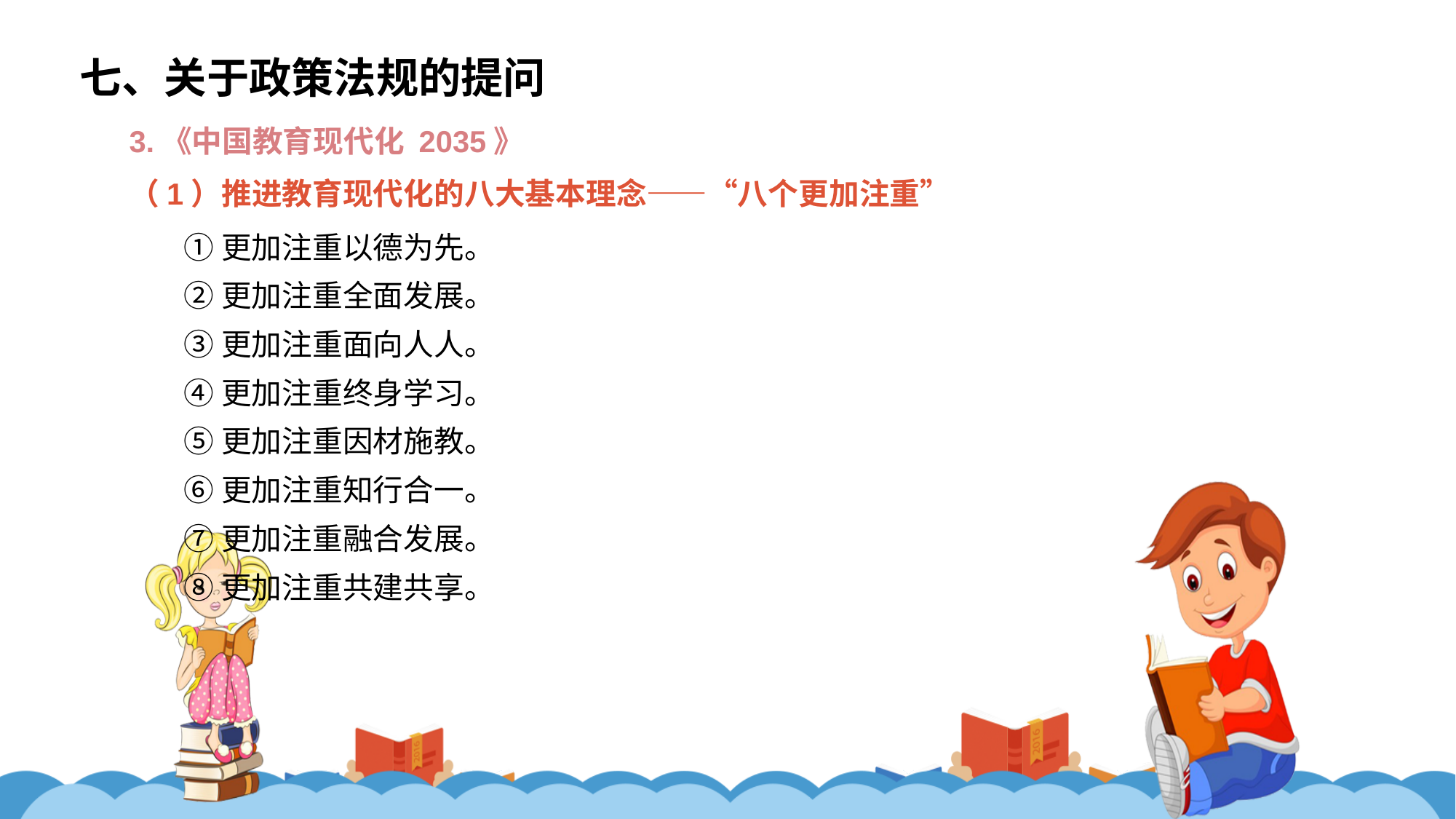

七、关于政策法规的提问
3.《中国教育现代化 2035》
（1）推进教育现代化的八大基本理念——“八个更加注重”
①更加注重以德为先。
②更加注重全面发展。
③更加注重面向人人。
④更加注重终身学习。
⑤更加注重因材施教。
⑥更加注重知行合一。
⑦更加注重融合发展。
⑧更加注重共建共享。